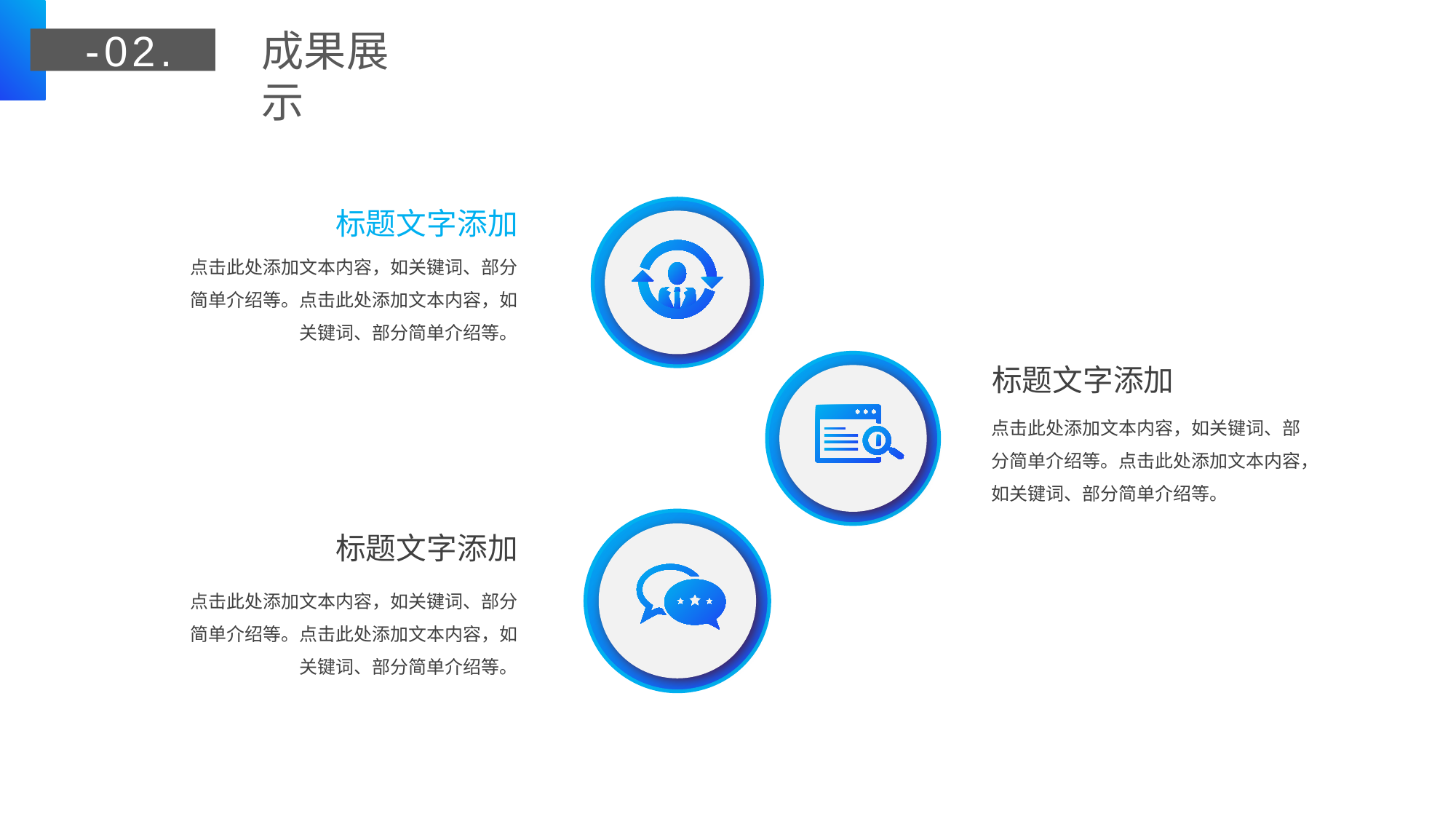

-02.
成果展示

标题文字添加

点击此处添加文本内容，如关键词、部分简单介绍等。点击此处添加文本内容，如关键词、部分简单介绍等。

标题文字添加

点击此处添加文本内容，如关键词、部分简单介绍等。点击此处添加文本内容，如关键词、部分简单介绍等。

标题文字添加

点击此处添加文本内容，如关键词、部分简单介绍等。点击此处添加文本内容，如关键词、部分简单介绍等。